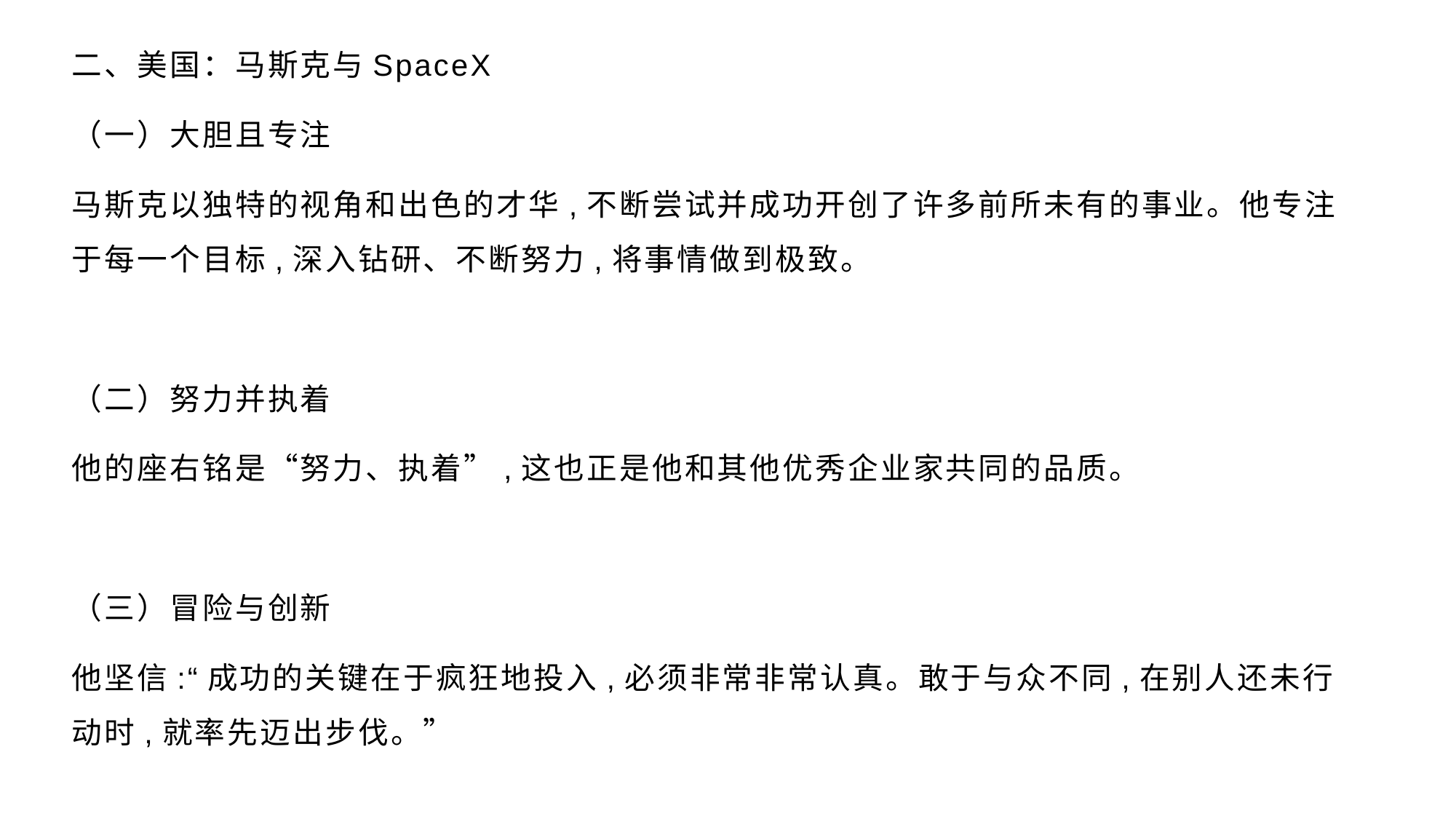

二、美国：马斯克与SpaceX
（一）大胆且专注
马斯克以独特的视角和出色的才华,不断尝试并成功开创了许多前所未有的事业。他专注于每一个目标,深入钻研、不断努力,将事情做到极致。

（二）努力并执着
他的座右铭是“努力、执着”,这也正是他和其他优秀企业家共同的品质。

（三）冒险与创新
他坚信:“成功的关键在于疯狂地投入,必须非常非常认真。敢于与众不同,在别人还未行动时,就率先迈出步伐。”